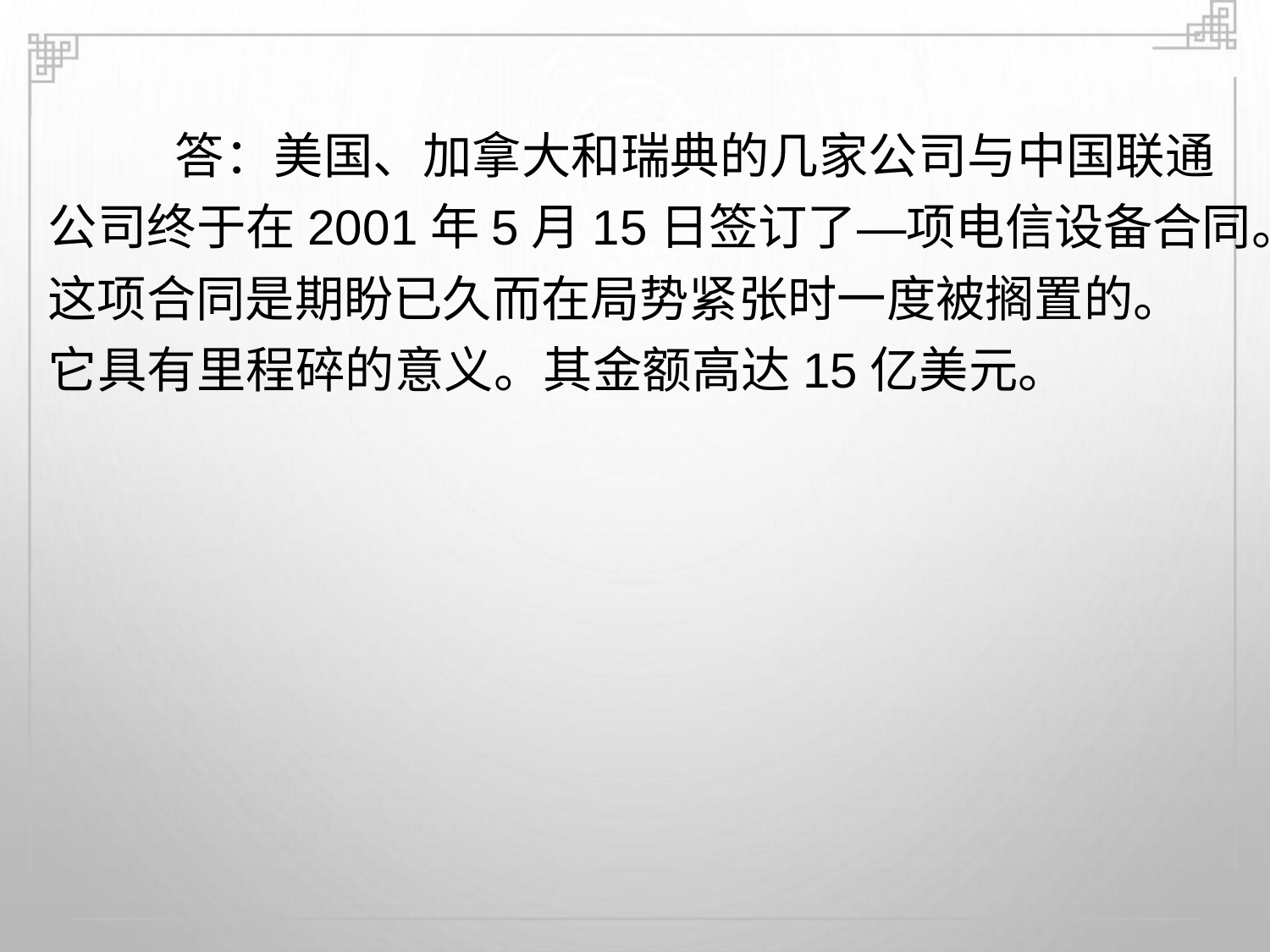

答：美国、加拿大和瑞典的几家公司与中国联通
公司终于在2001年5月15日签订了—项电信设备合同。
这项合同是期盼已久而在局势紧张时一度被搁置的。
它具有里程碎的意义。其金额高达15亿美元。